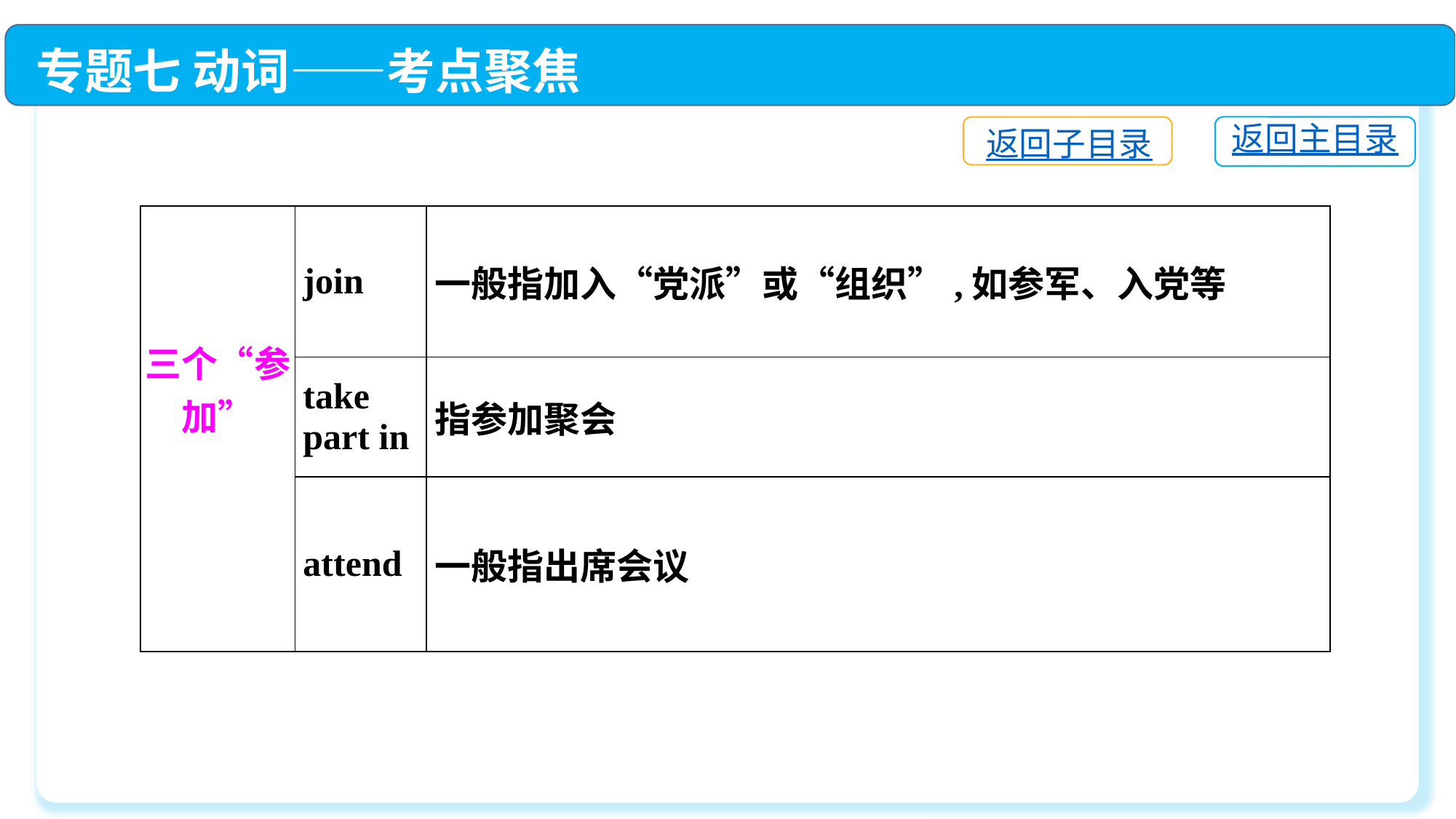

专题七 动词——考点聚焦

返回主目录

返回子目录
| 三个“参加” | join | 一般指加入“党派”或“组织”,如参军、入党等 |
| --- | --- | --- |
|  | take part in | 指参加聚会 |
|  | attend | 一般指出席会议 |